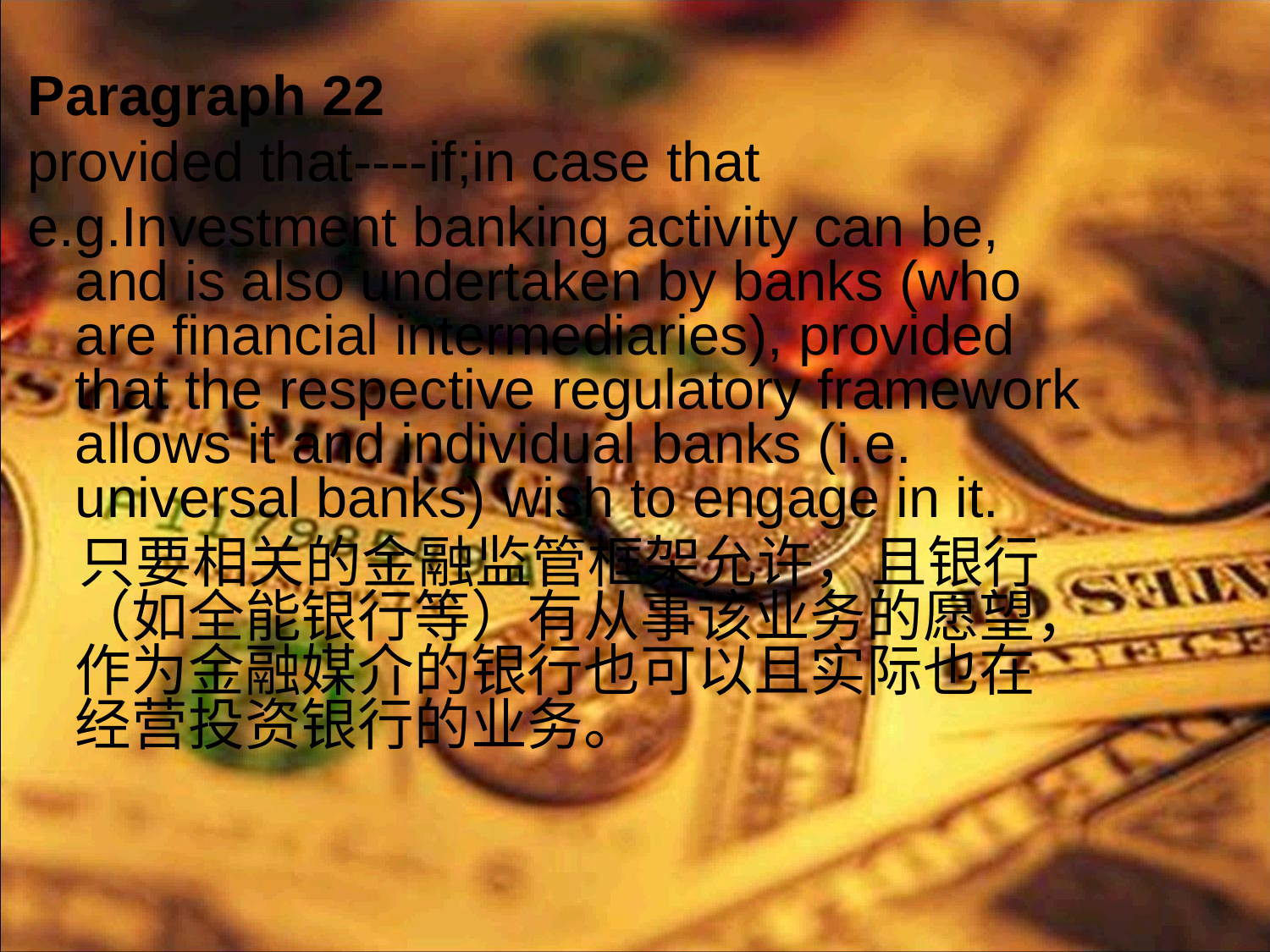

Paragraph 22
provided that----if;in case that
e.g.Investment banking activity can be, and is also undertaken by banks (who are financial intermediaries), provided that the respective regulatory framework allows it and individual banks (i.e. universal banks) wish to engage in it.
   只要相关的金融监管框架允许，且银行（如全能银行等）有从事该业务的愿望，作为金融媒介的银行也可以且实际也在经营投资银行的业务。